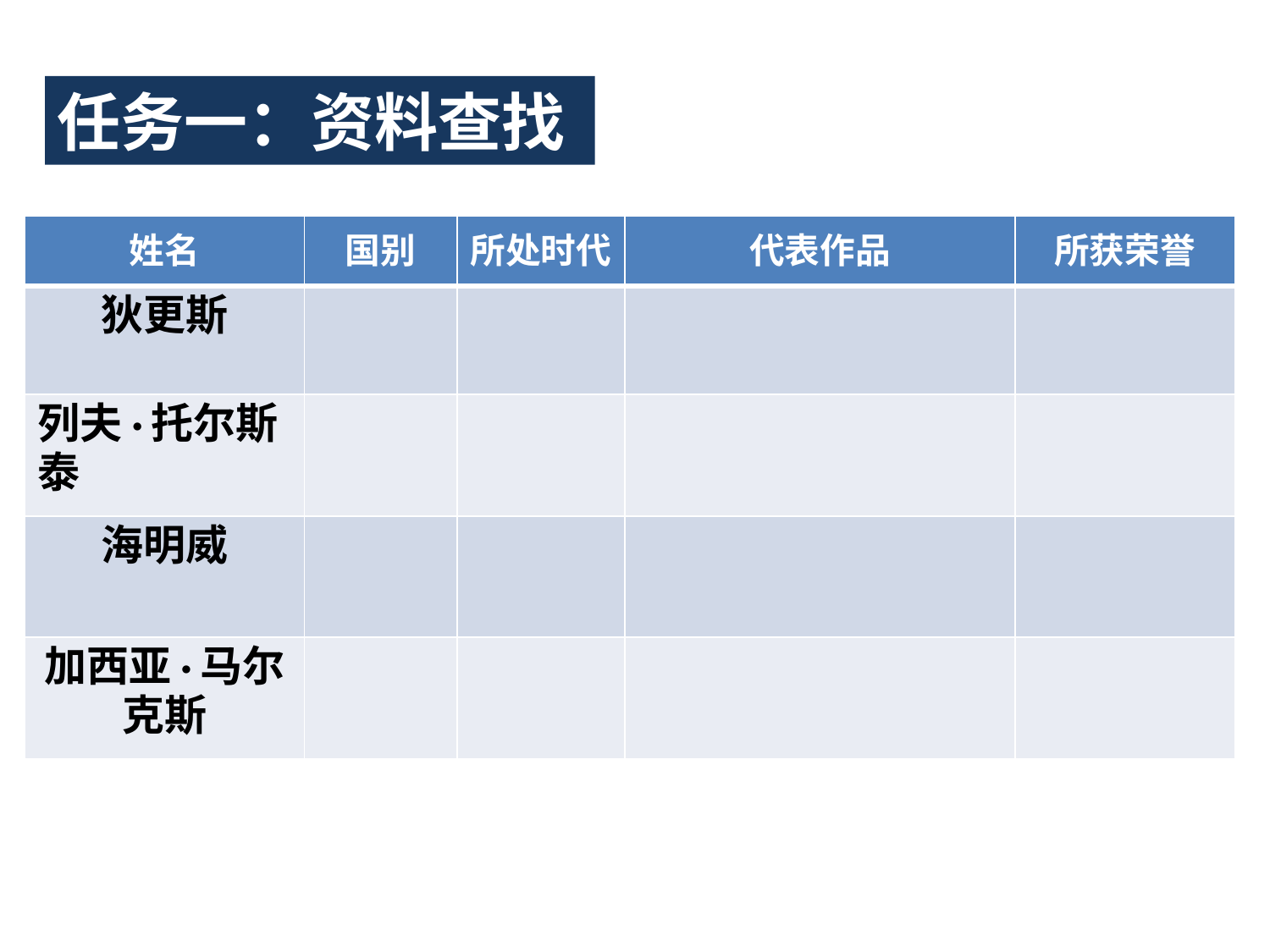

任务一：资料查找
| 姓名 | 国别 | 所处时代 | 代表作品 | 所获荣誉 |
| --- | --- | --- | --- | --- |
| 狄更斯 |  |  |  |  |
| 列夫·托尔斯泰 |  |  |  |  |
| 海明威 |  |  |  |  |
| 加西亚·马尔克斯 |  |  |  |  |